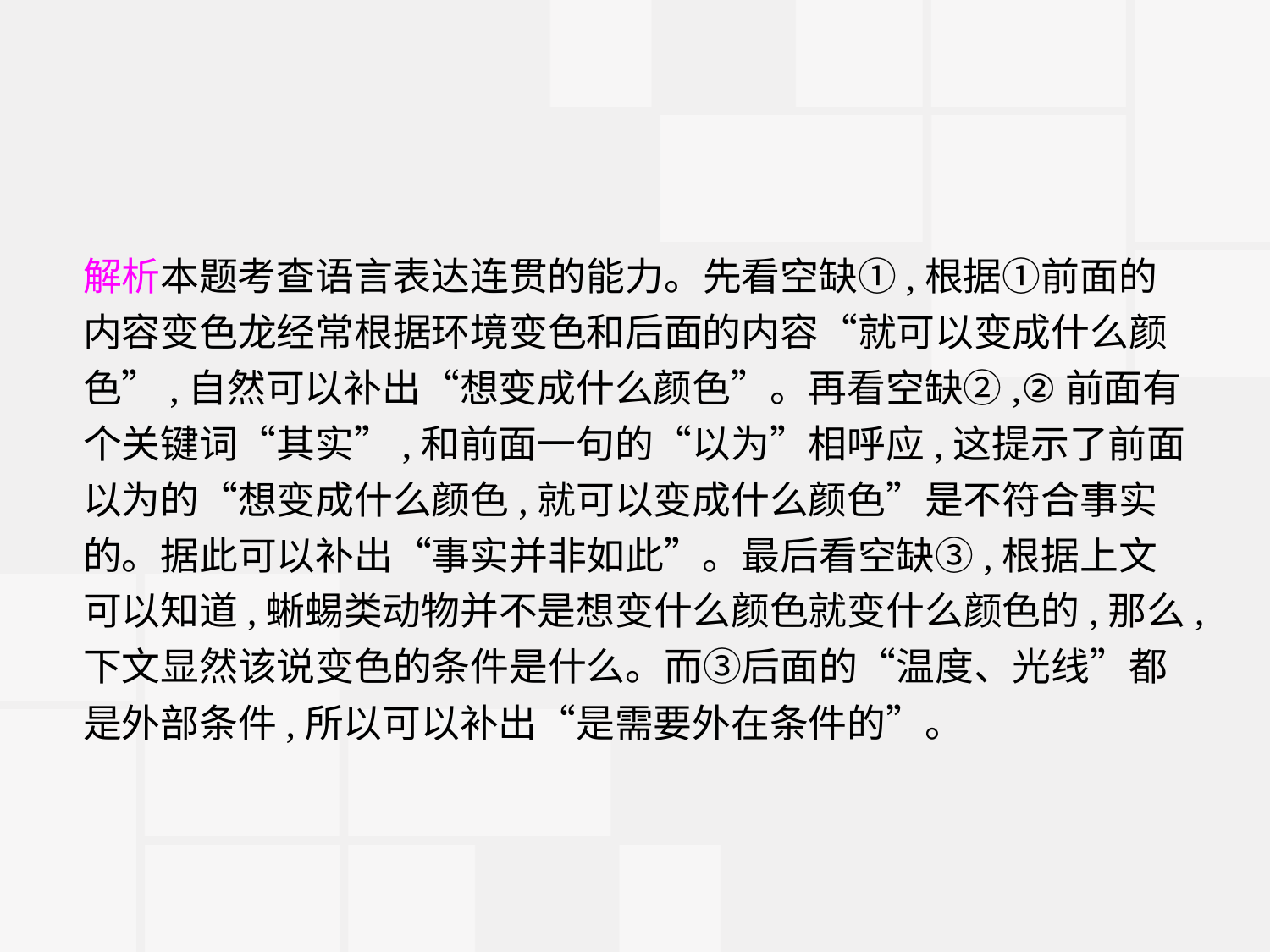

解析本题考查语言表达连贯的能力。先看空缺①,根据①前面的内容变色龙经常根据环境变色和后面的内容“就可以变成什么颜色”,自然可以补出“想变成什么颜色”。再看空缺②,②前面有个关键词“其实”,和前面一句的“以为”相呼应,这提示了前面以为的“想变成什么颜色,就可以变成什么颜色”是不符合事实的。据此可以补出“事实并非如此”。最后看空缺③,根据上文可以知道,蜥蜴类动物并不是想变什么颜色就变什么颜色的,那么,下文显然该说变色的条件是什么。而③后面的“温度、光线”都是外部条件,所以可以补出“是需要外在条件的”。